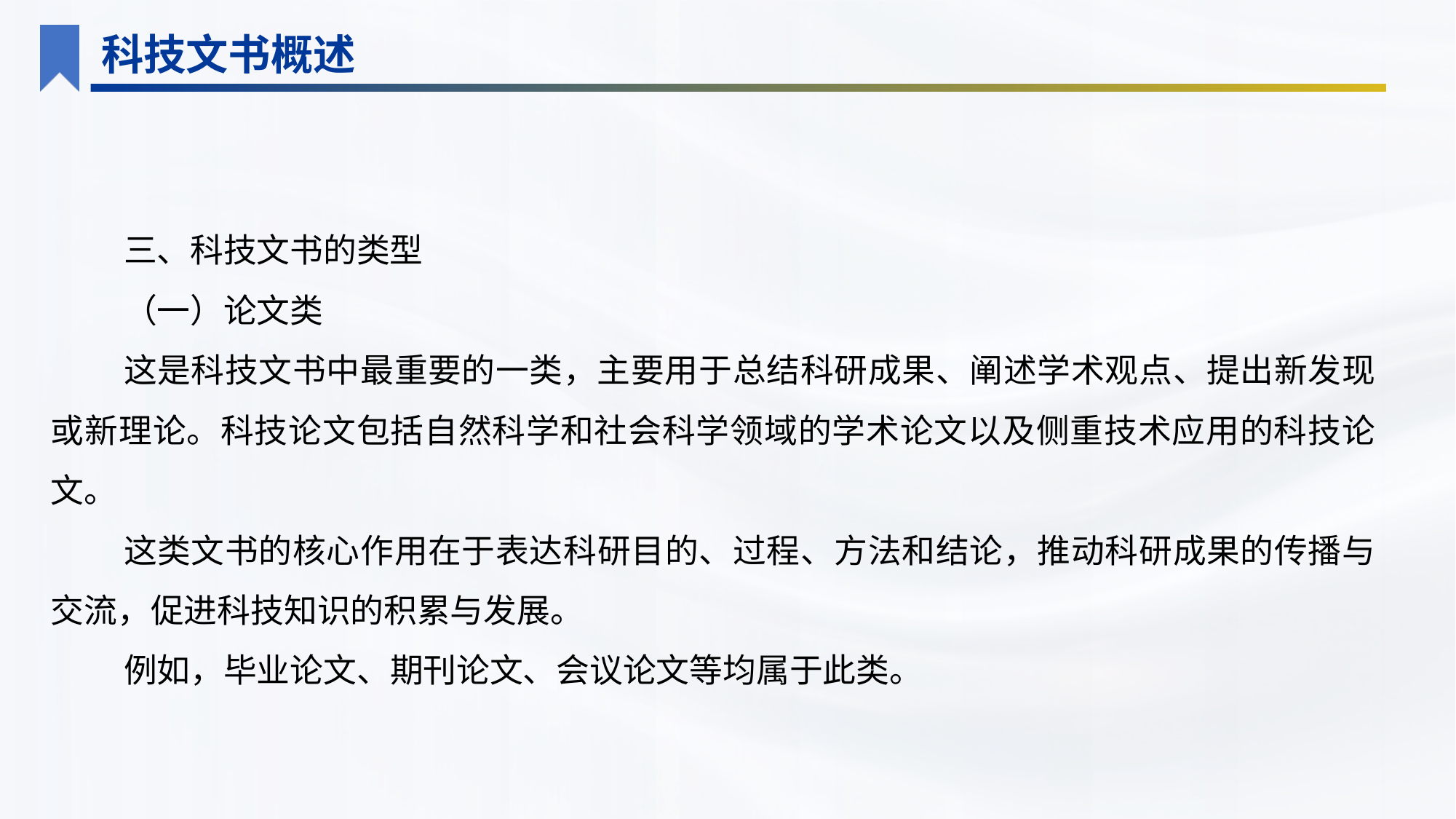

科技文书概述
三、科技文书的类型
（一）论文类
这是科技文书中最重要的一类，主要用于总结科研成果、阐述学术观点、提出新发现或新理论。科技论文包括自然科学和社会科学领域的学术论文以及侧重技术应用的科技论文。
这类文书的核心作用在于表达科研目的、过程、方法和结论，推动科研成果的传播与交流，促进科技知识的积累与发展。
例如，毕业论文、期刊论文、会议论文等均属于此类。